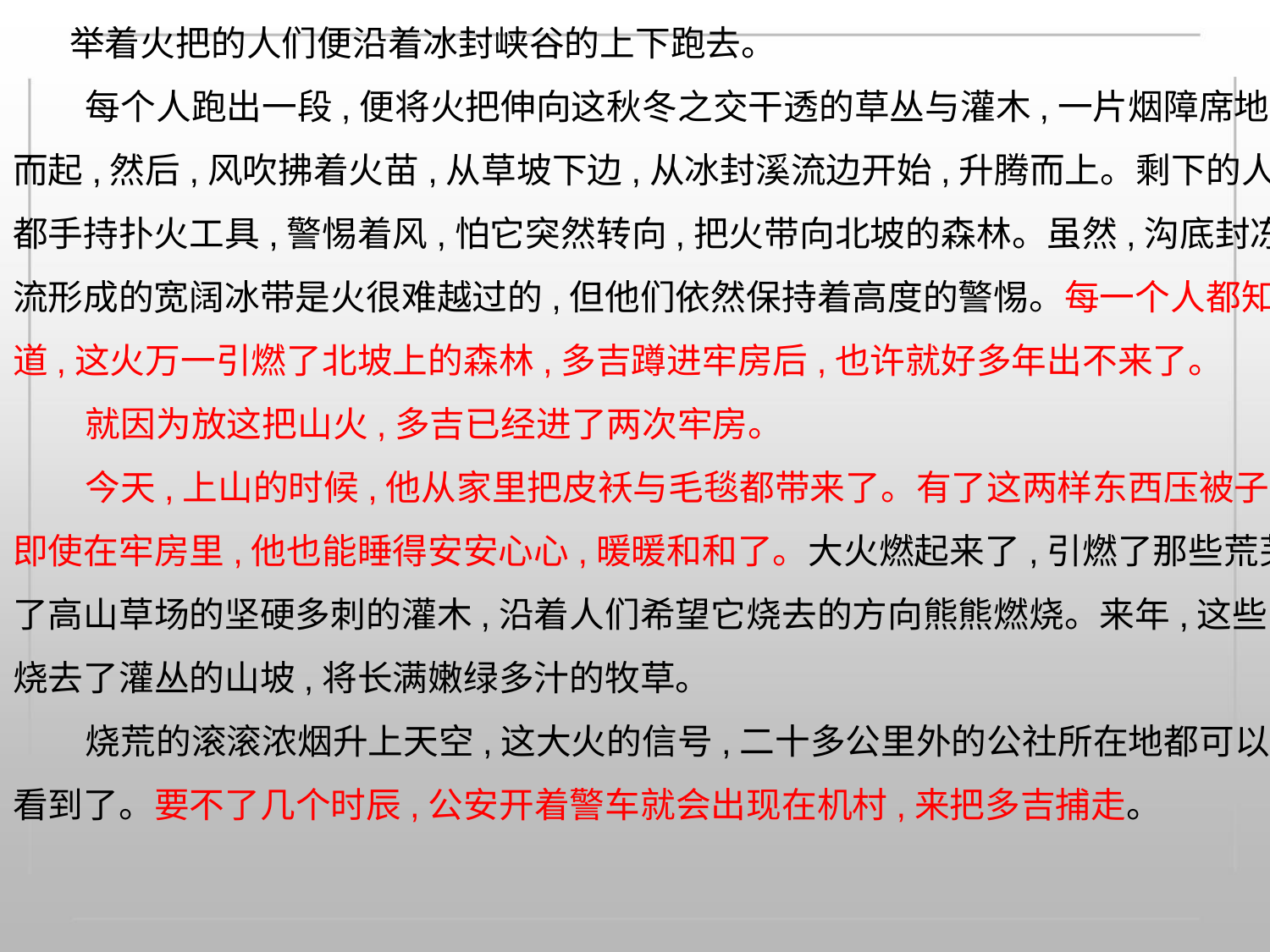

举着火把的人们便沿着冰封峡谷的上下跑去。
每个人跑出一段,便将火把伸向这秋冬之交干透的草丛与灌木,一片烟障席地
而起,然后,风吹拂着火苗,从草坡下边,从冰封溪流边开始,升腾而上。剩下的人们,
都手持扑火工具,警惕着风,怕它突然转向,把火带向北坡的森林。虽然,沟底封冻溪
流形成的宽阔冰带是火很难越过的,但他们依然保持着高度的警惕。每一个人都知
道,这火万一引燃了北坡上的森林,多吉蹲进牢房后,也许就好多年出不来了。
就因为放这把山火,多吉已经进了两次牢房。
今天,上山的时候,他从家里把皮袄与毛毯都带来了。有了这两样东西压被子,
即使在牢房里,他也能睡得安安心心,暖暖和和了。大火燃起来了,引燃了那些荒芜
了高山草场的坚硬多刺的灌木,沿着人们希望它烧去的方向熊熊燃烧。来年,这些
烧去了灌丛的山坡,将长满嫩绿多汁的牧草。
烧荒的滚滚浓烟升上天空,这大火的信号,二十多公里外的公社所在地都可以
看到了。要不了几个时辰,公安开着警车就会出现在机村,来把多吉捕走。